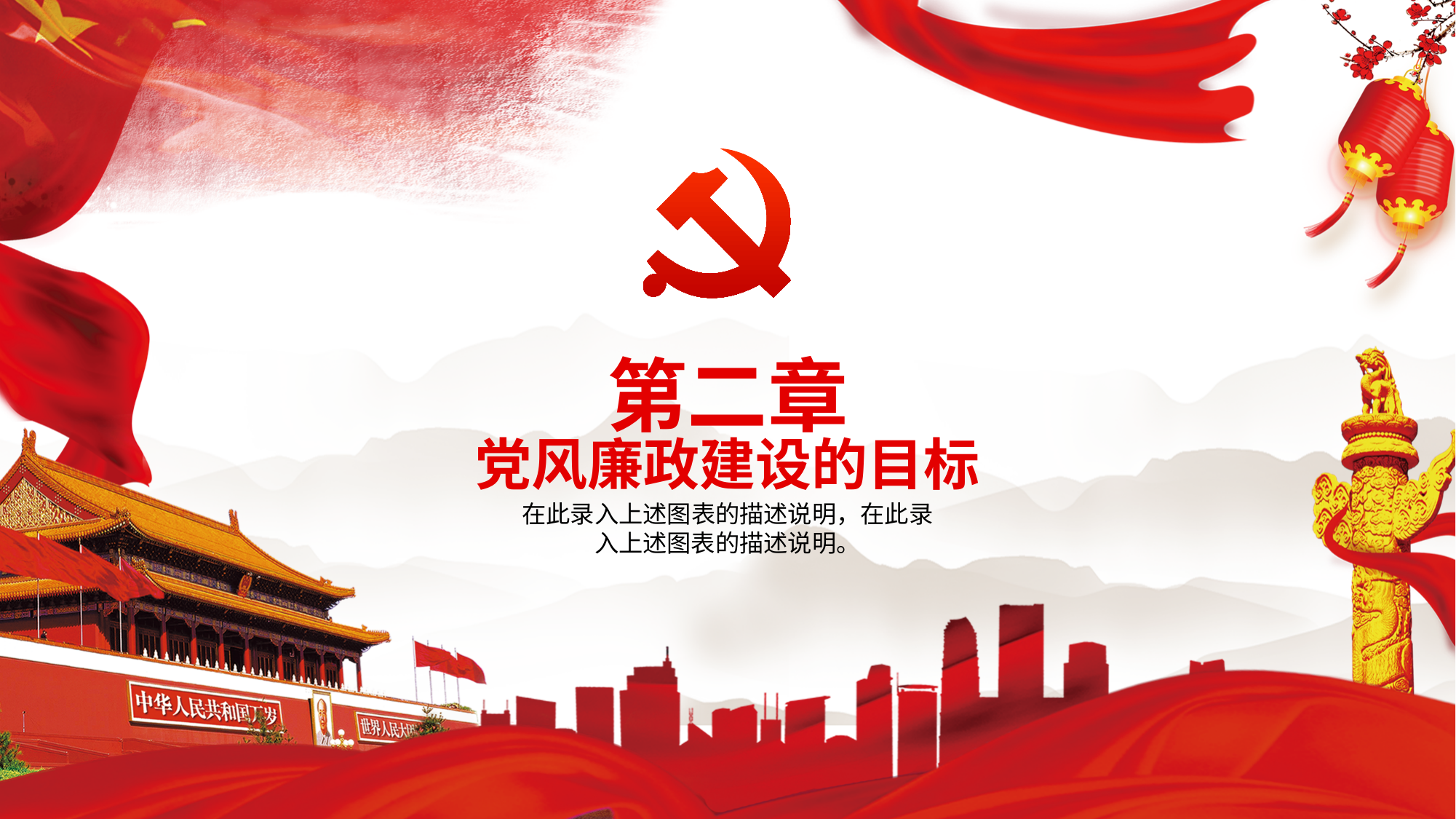

第二章
党风廉政建设的目标
在此录入上述图表的描述说明，在此录
入上述图表的描述说明。